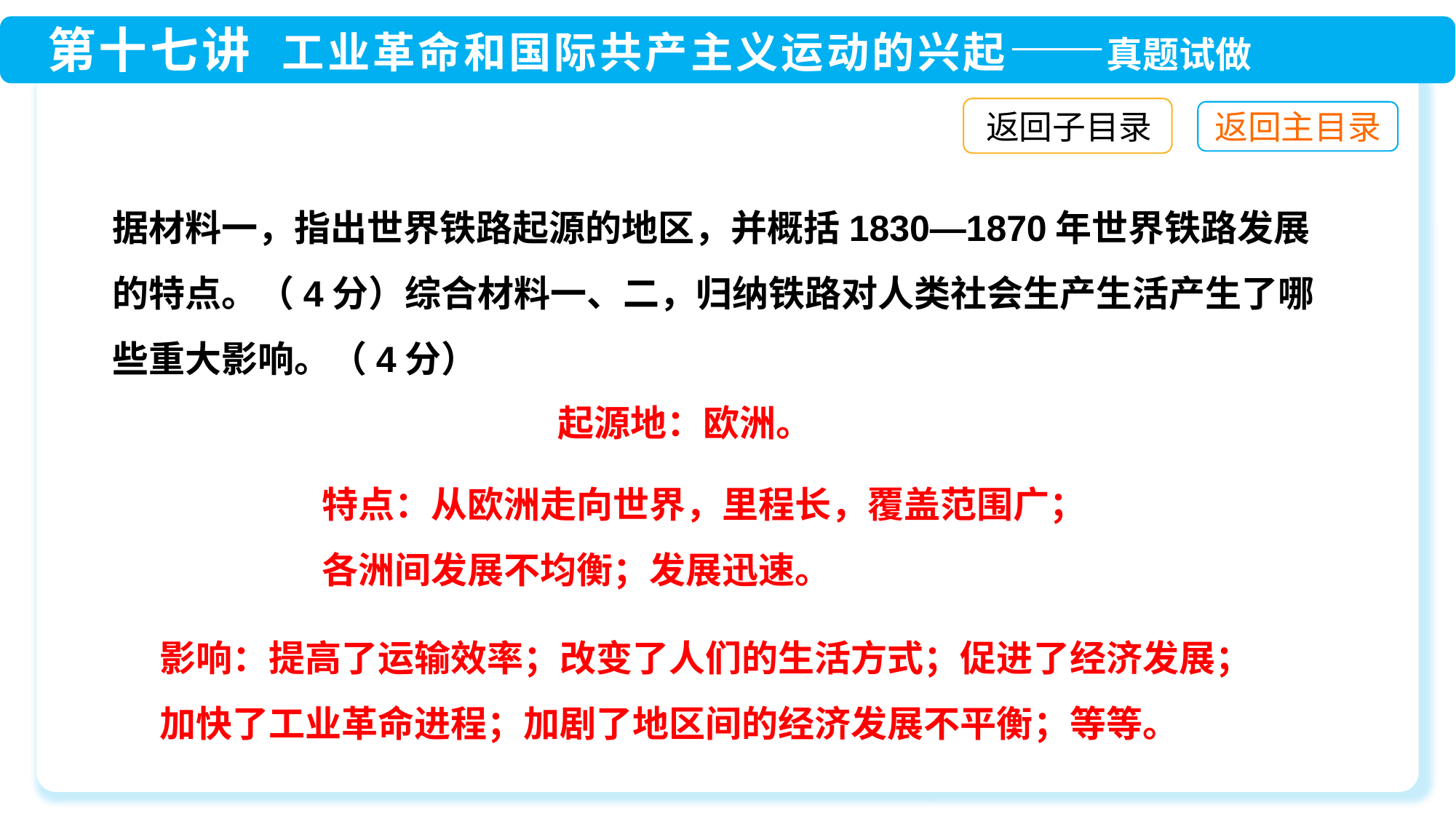

返回子目录
据材料一，指出世界铁路起源的地区，并概括1830—1870年世界铁路发展的特点。（4分）综合材料一、二，归纳铁路对人类社会生产生活产生了哪些重大影响。（4分）
起源地：欧洲。
特点：从欧洲走向世界，里程长，覆盖范围广；
各洲间发展不均衡；发展迅速。
影响：提高了运输效率；改变了人们的生活方式；促进了经济发展；
加快了工业革命进程；加剧了地区间的经济发展不平衡；等等。